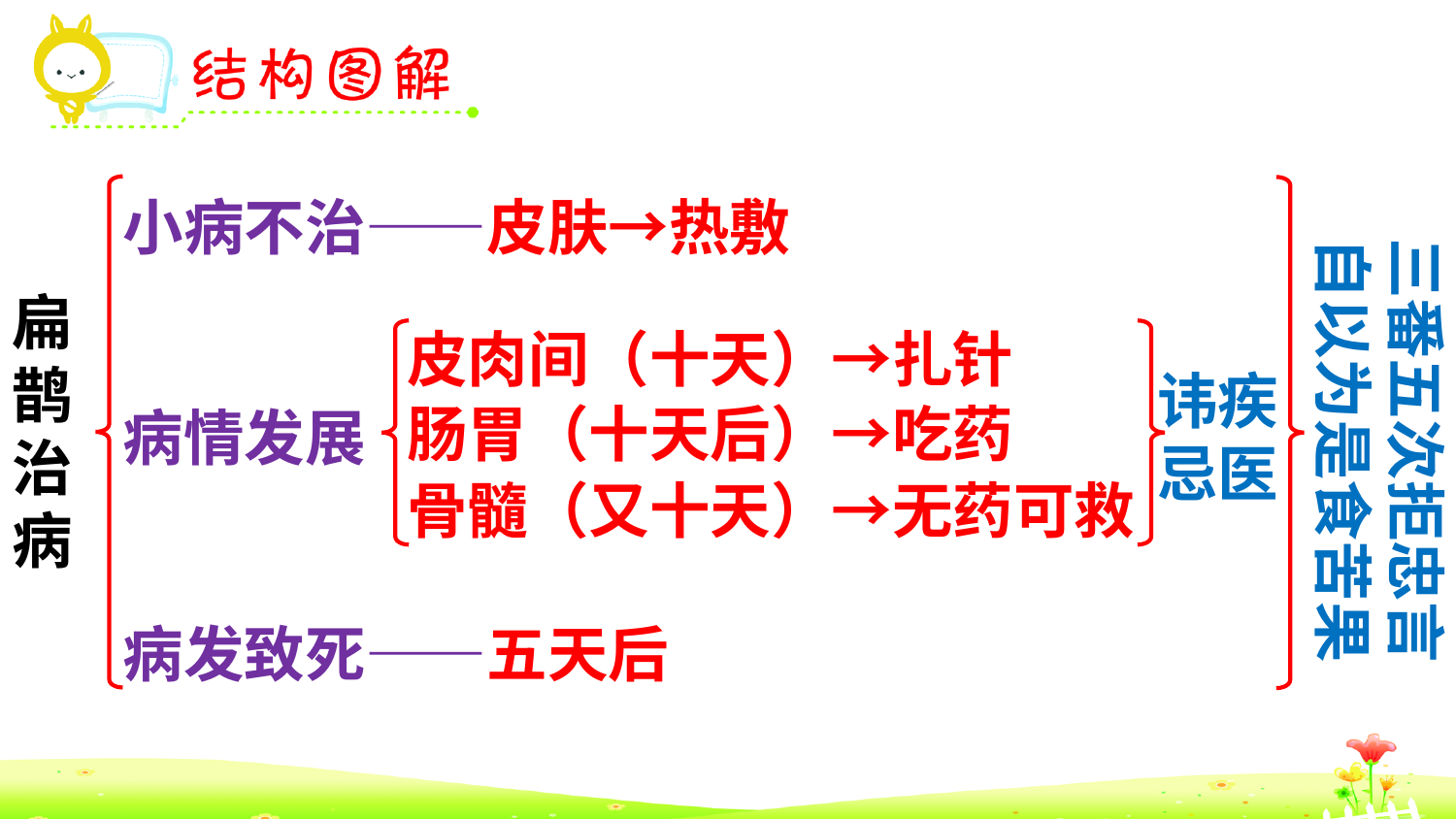

小病不治——皮肤→热敷
三番五次拒忠言
自以为是食苦果
扁鹊治病
皮肉间（十天）→扎针

讳疾
忌医
肠胃（十天后）→吃药
病情发展
骨髓（又十天）→无药可救
病发致死——五天后